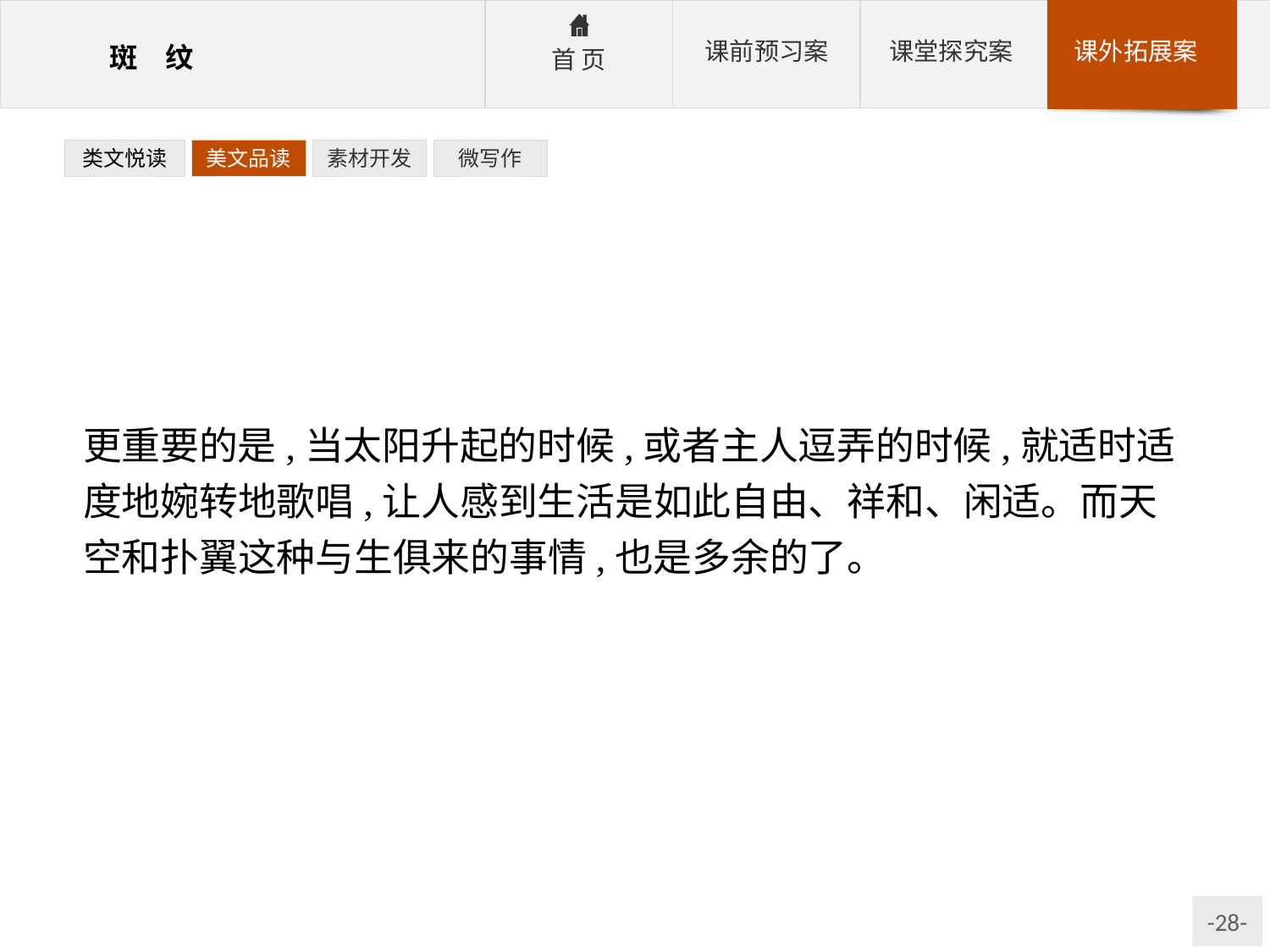

类文悦读
美文品读
素材开发
微写作
更重要的是,当太阳升起的时候,或者主人逗弄的时候,就适时适度地婉转地歌唱,让人感到生活是如此自由、祥和、闲适。而天空和扑翼这种与生俱来的事情,也是多余的了。